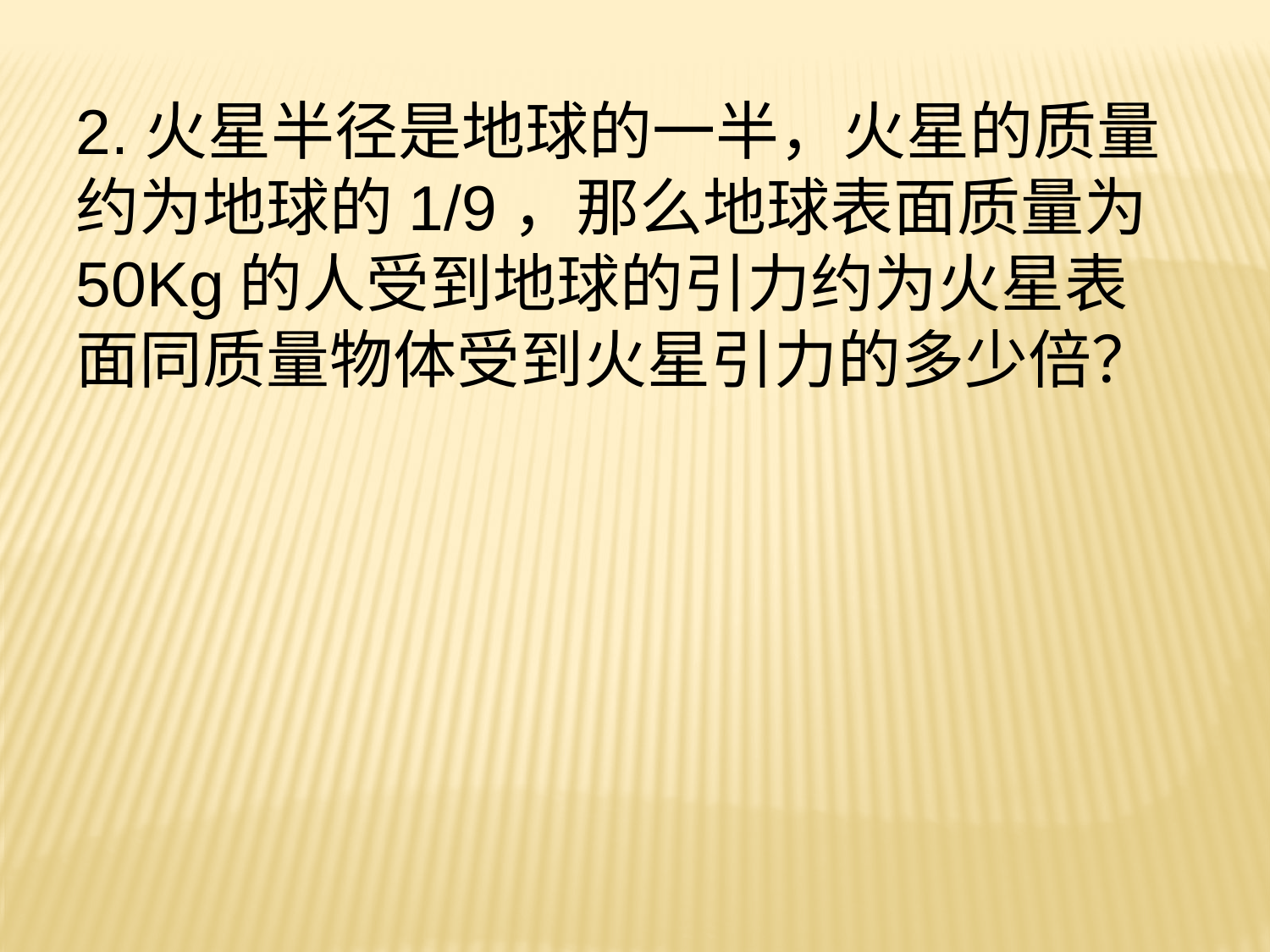

2.火星半径是地球的一半，火星的质量约为地球的1/9，那么地球表面质量为50Kg的人受到地球的引力约为火星表面同质量物体受到火星引力的多少倍？